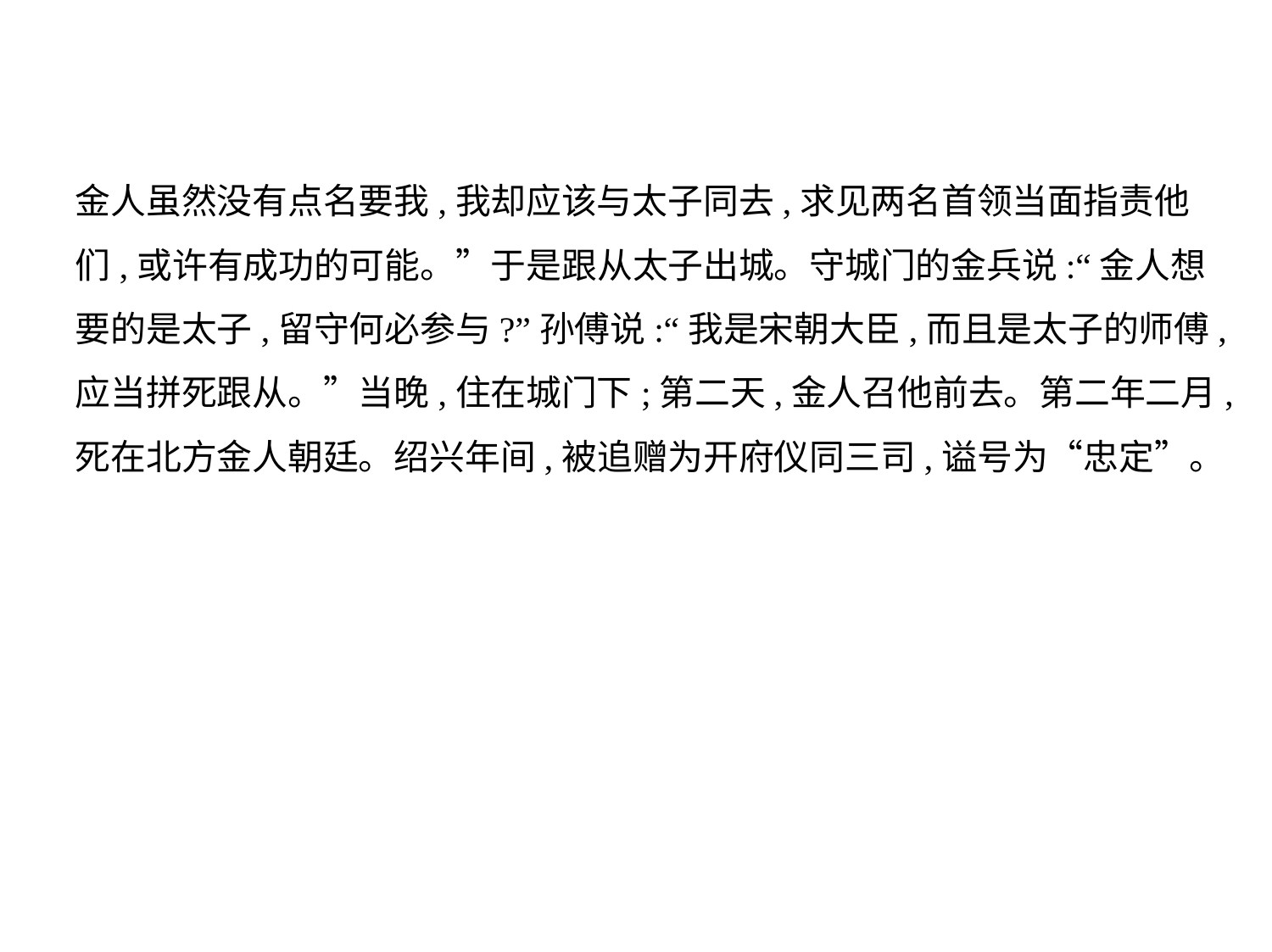

金人虽然没有点名要我,我却应该与太子同去,求见两名首领当面指责他
们,或许有成功的可能。”于是跟从太子出城。守城门的金兵说:“金人想
要的是太子,留守何必参与?”孙傅说:“我是宋朝大臣,而且是太子的师傅,
应当拼死跟从。”当晚,住在城门下;第二天,金人召他前去。第二年二月,
死在北方金人朝廷。绍兴年间,被追赠为开府仪同三司,谥号为“忠定”。